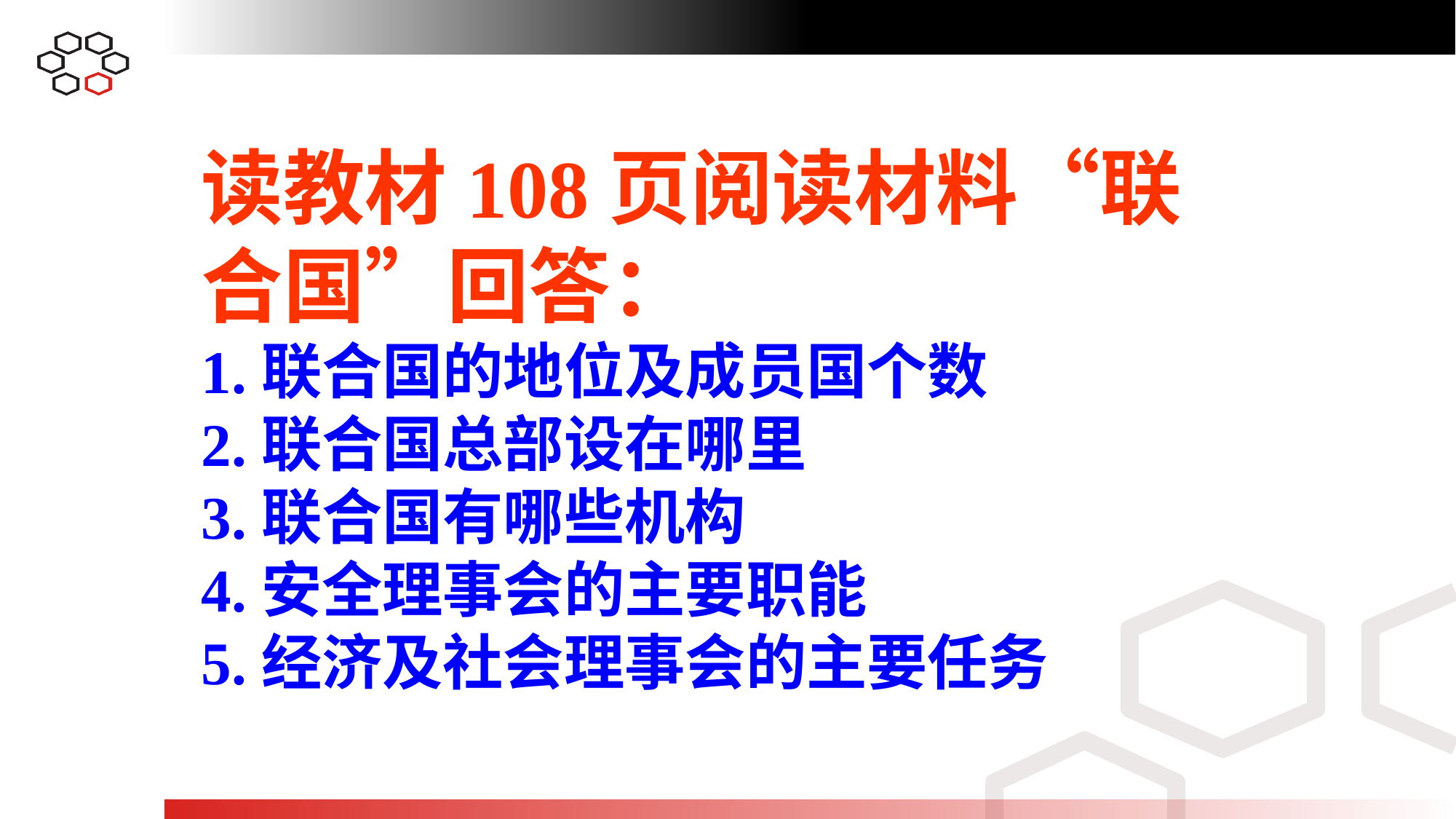

读教材108页阅读材料“联合国”回答：
1.联合国的地位及成员国个数
2.联合国总部设在哪里
3.联合国有哪些机构
4.安全理事会的主要职能
5.经济及社会理事会的主要任务